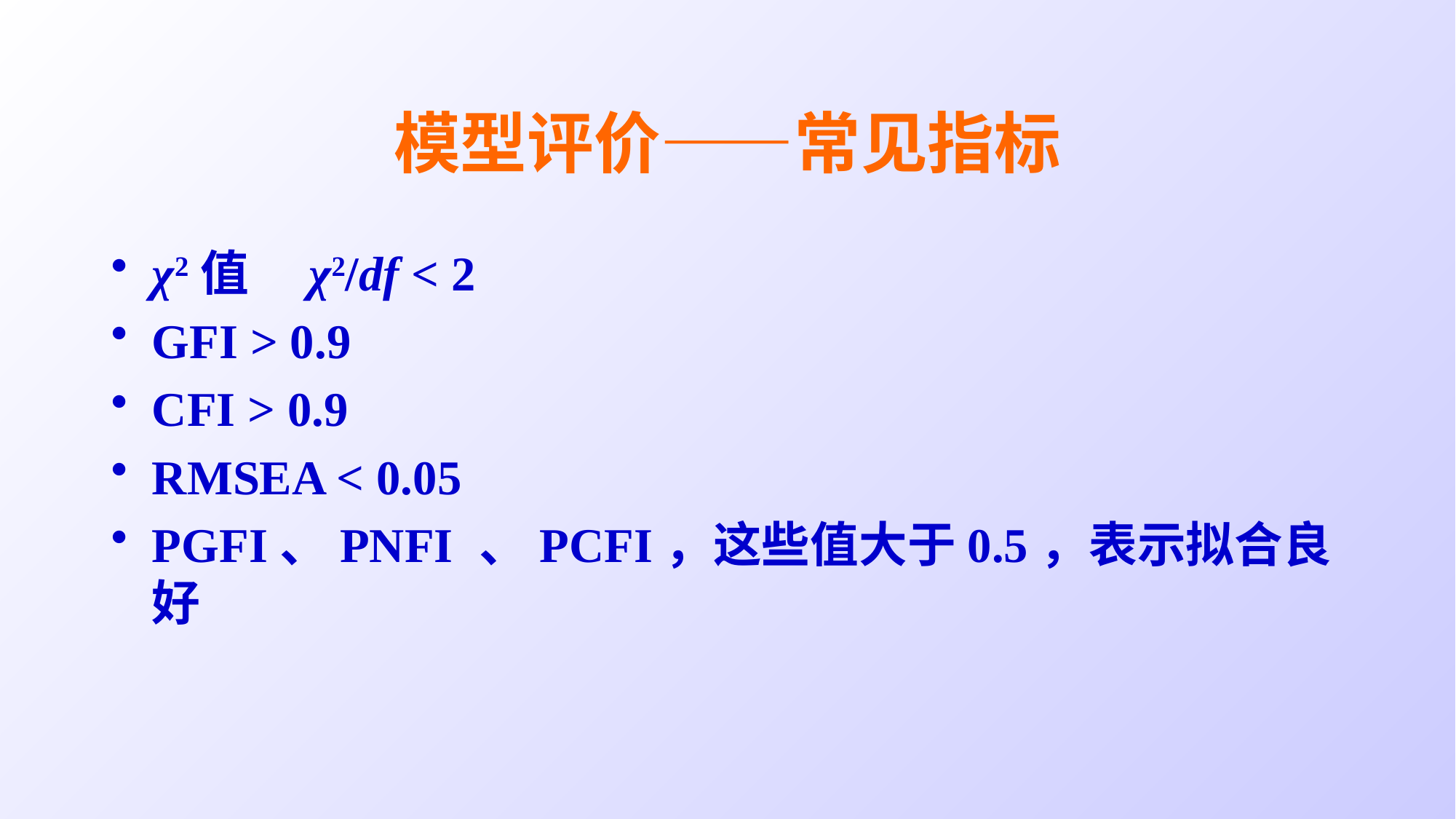

# 模型评价——常见指标
χ2值　χ2/df < 2
GFI > 0.9
CFI > 0.9
RMSEA < 0.05
PGFI、PNFI	、PCFI，这些值大于0.5，表示拟合良好